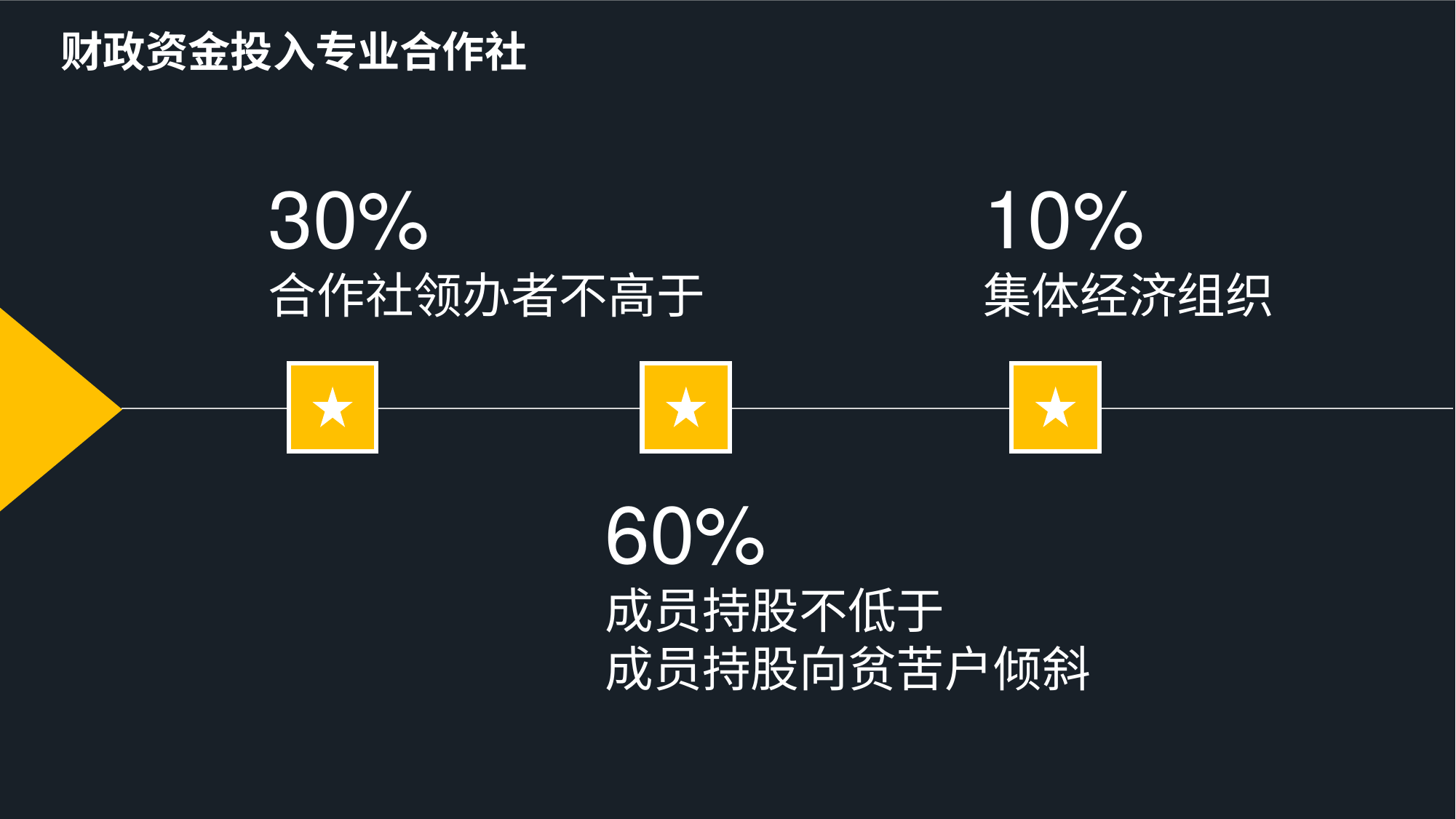

财政资金投入专业合作社
30%
合作社领办者不高于
10%
集体经济组织

60%
成员持股不低于
成员持股向贫苦户倾斜